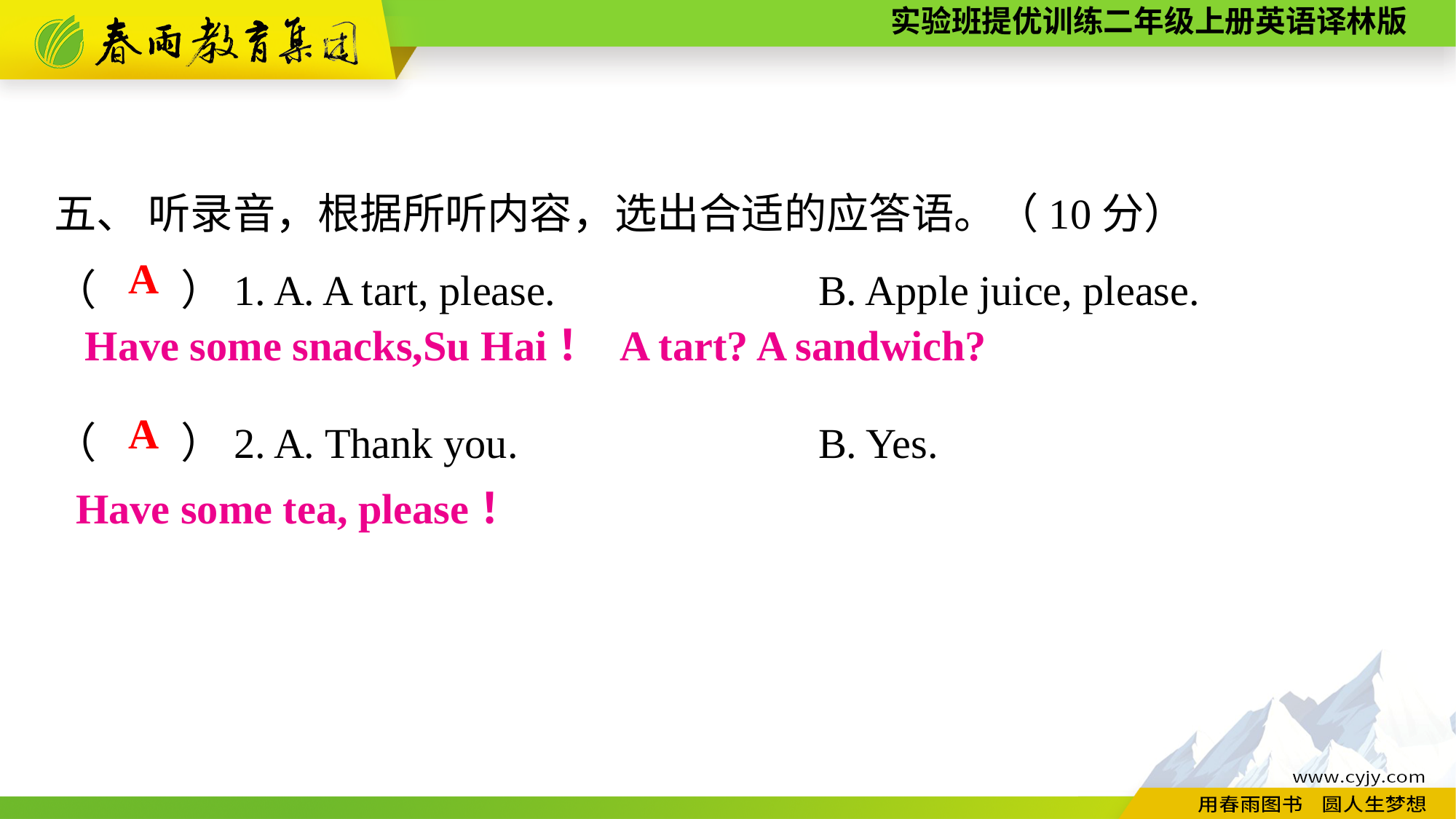

五、 听录音，根据所听内容，选出合适的应答语。（10分）
（　　）1. A. A tart, please.	　　　	B. Apple juice, please.

（　　）2. A. Thank you.	　　　	B. Yes.
A
Have some snacks,Su Hai！ A tart? A sandwich?
A
Have some tea, please！